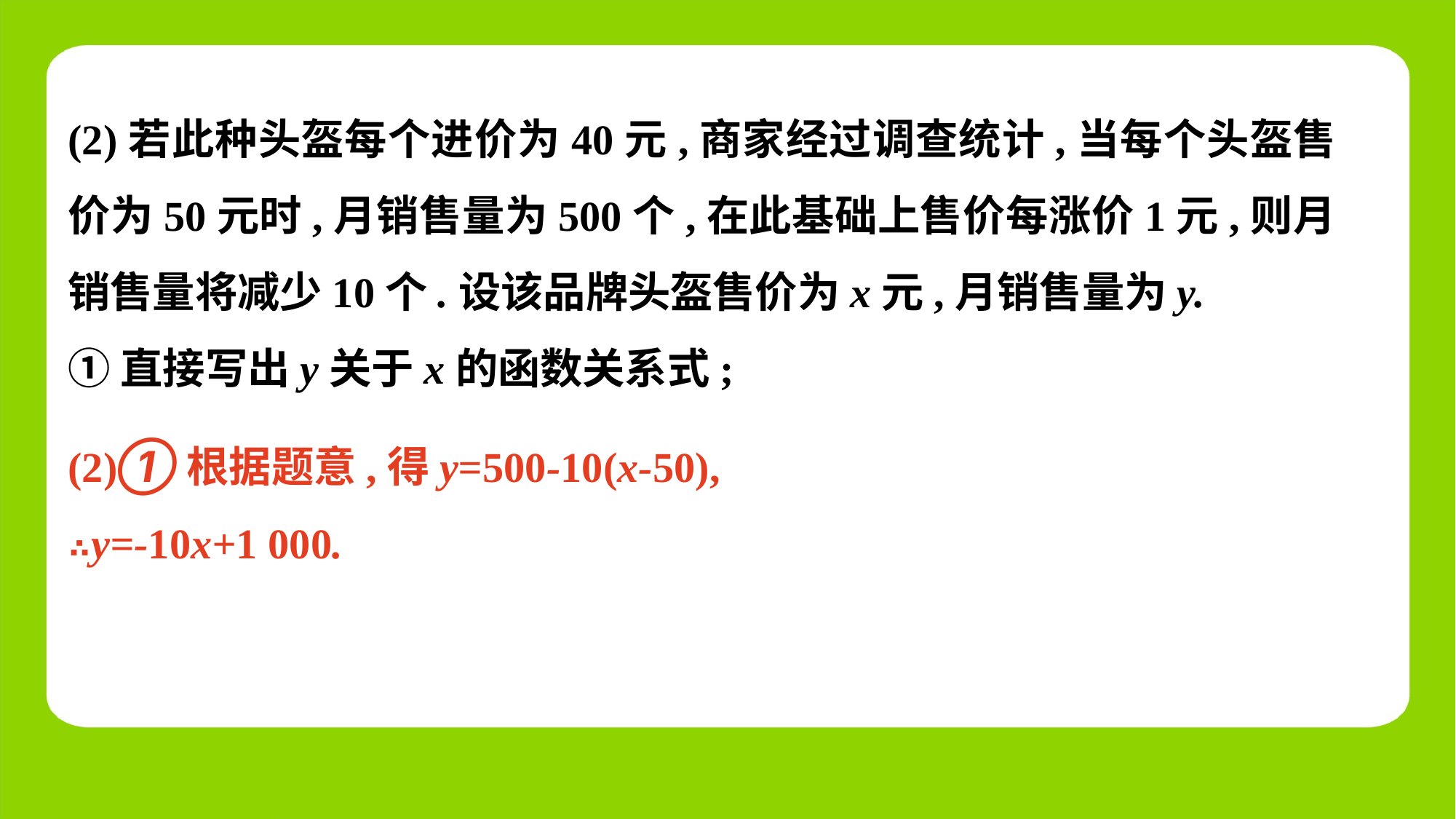

(2)若此种头盔每个进价为40元,商家经过调查统计,当每个头盔售价为50元时,月销售量为500个,在此基础上售价每涨价1元,则月销售量将减少10个.设该品牌头盔售价为x元,月销售量为y.
①直接写出y关于x的函数关系式;
(2)①根据题意,得y=500-10(x-50),
∴y=-10x+1 000.